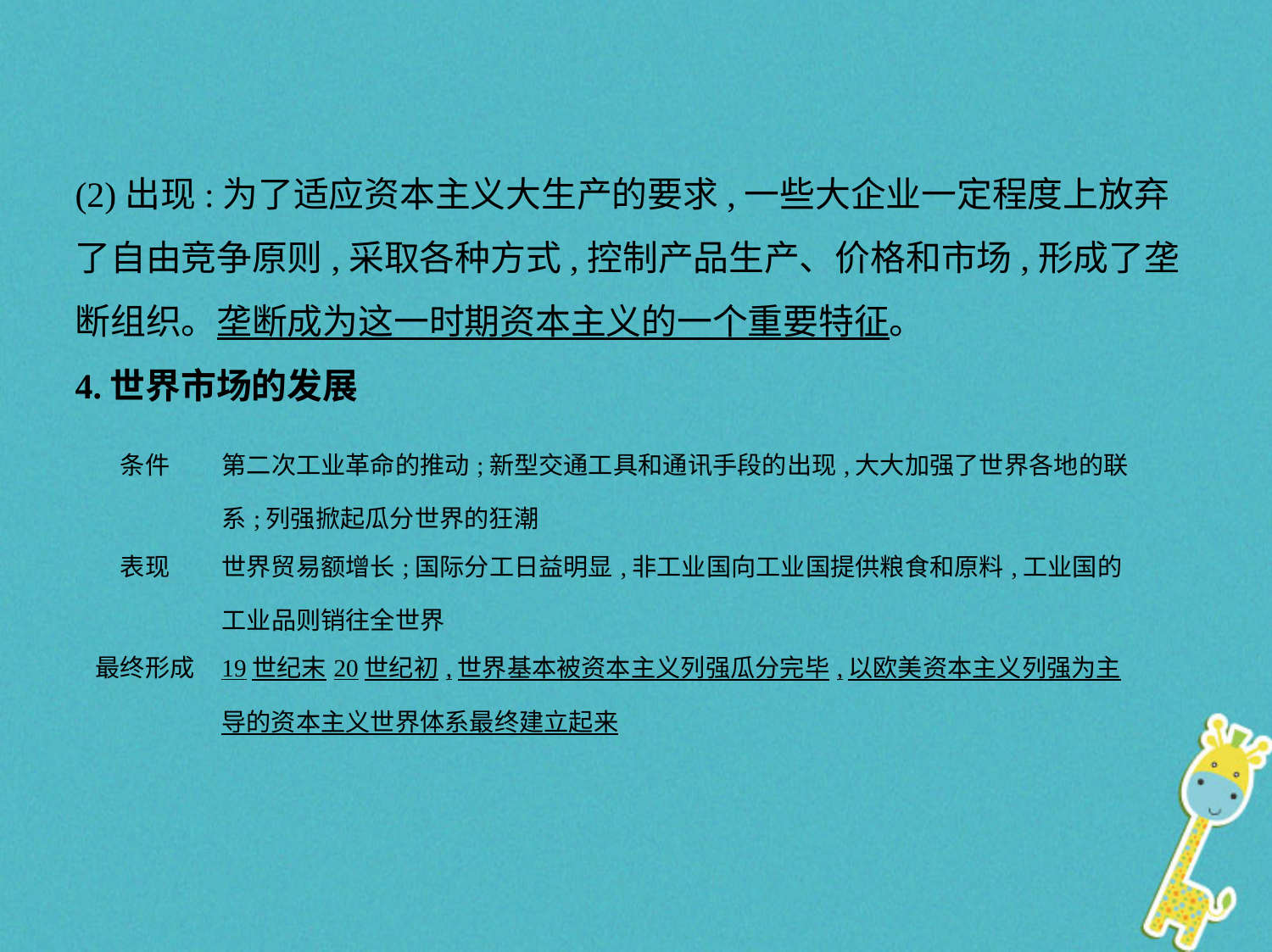

(2)出现:为了适应资本主义大生产的要求,一些大企业一定程度上放弃
了自由竞争原则,采取各种方式,控制产品生产、价格和市场,形成了垄
断组织。垄断成为这一时期资本主义的一个重要特征。
4.世界市场的发展
| 条件 | 第二次工业革命的推动;新型交通工具和通讯手段的出现,大大加强了世界各地的联系;列强掀起瓜分世界的狂潮 |
| --- | --- |
| 表现 | 世界贸易额增长;国际分工日益明显,非工业国向工业国提供粮食和原料,工业国的工业品则销往全世界 |
| 最终形成 | 19世纪末20世纪初,世界基本被资本主义列强瓜分完毕,以欧美资本主义列强为主导的资本主义世界体系最终建立起来 |